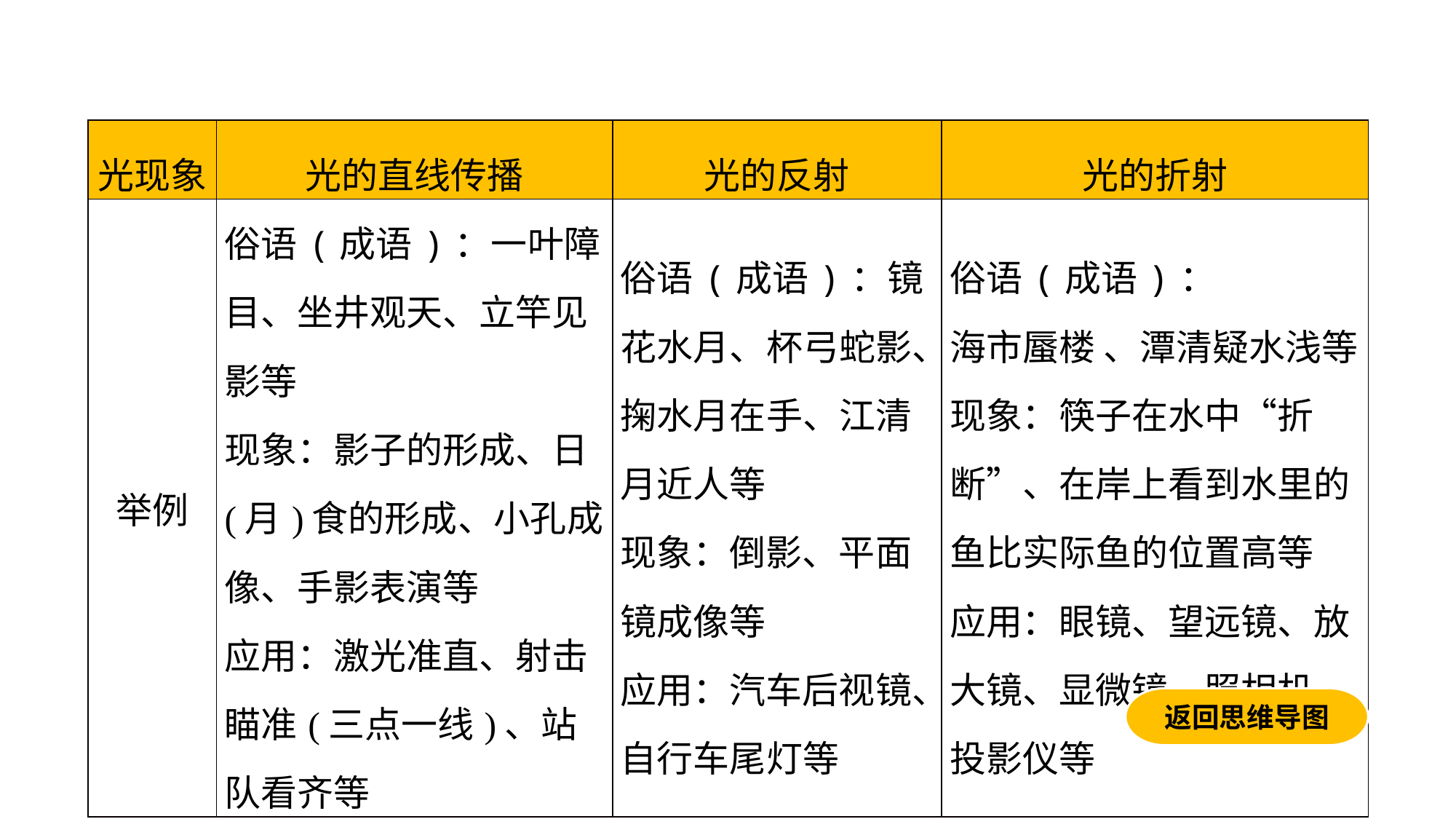

| 光现象 | 光的直线传播 | 光的反射 | 光的折射 |
| --- | --- | --- | --- |
| 举例 | 俗语(成语)：一叶障目、坐井观天、立竿见影等 现象：影子的形成、日(月)食的形成、小孔成像、手影表演等 应用：激光准直、射击瞄准(三点一线)、站队看齐等 | 俗语(成语)：镜花水月、杯弓蛇影、掬水月在手、江清月近人等 现象：倒影、平面镜成像等 应用：汽车后视镜、自行车尾灯等 | 俗语(成语)： 海市蜃楼 、潭清疑水浅等 现象：筷子在水中“折断”、在岸上看到水里的鱼比实际鱼的位置高等 应用：眼镜、望远镜、放大镜、显微镜、照相机、投影仪等 |
返回思维导图